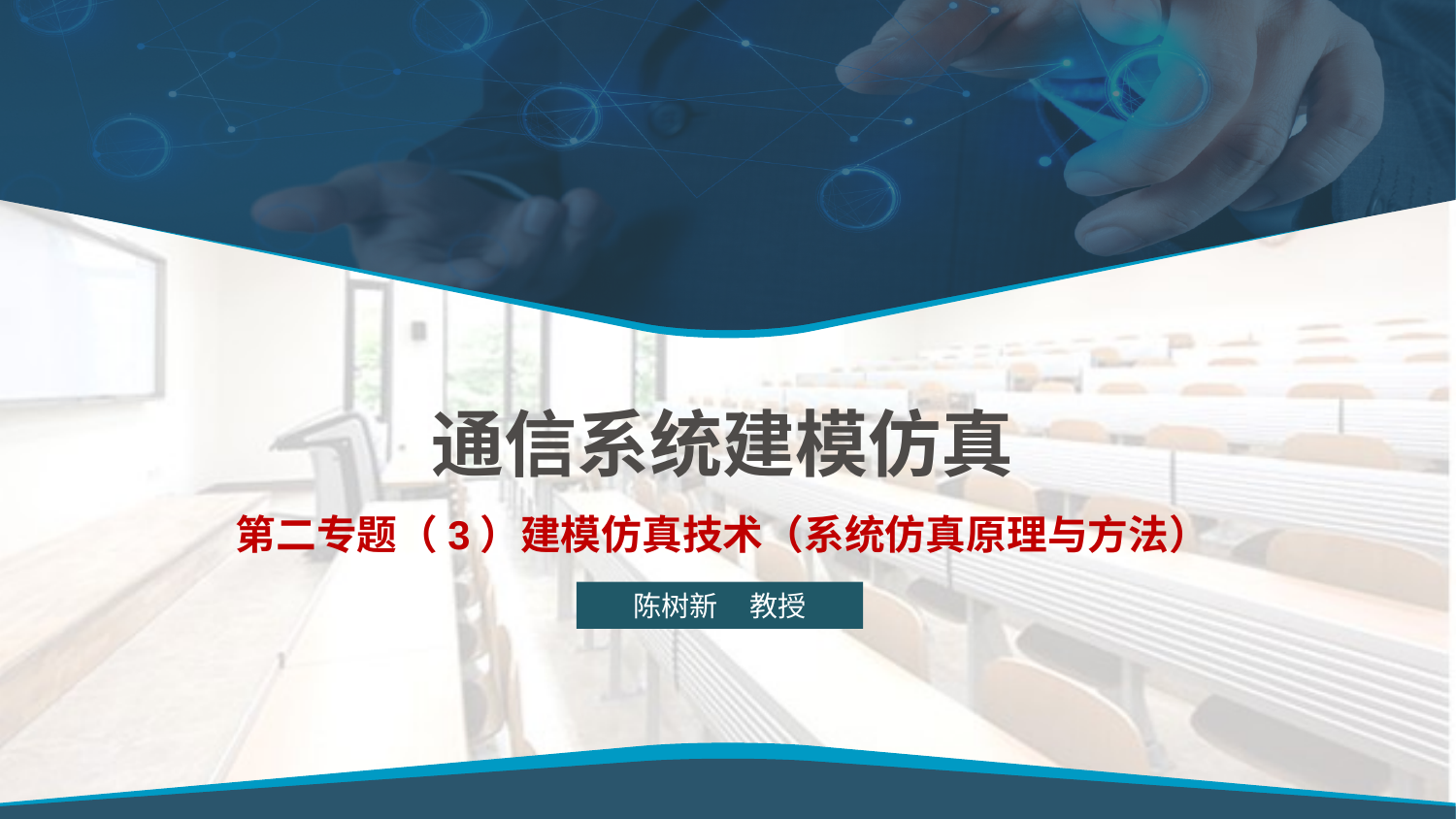

通信系统建模仿真
第二专题（3）建模仿真技术（系统仿真原理与方法）
陈树新     教授